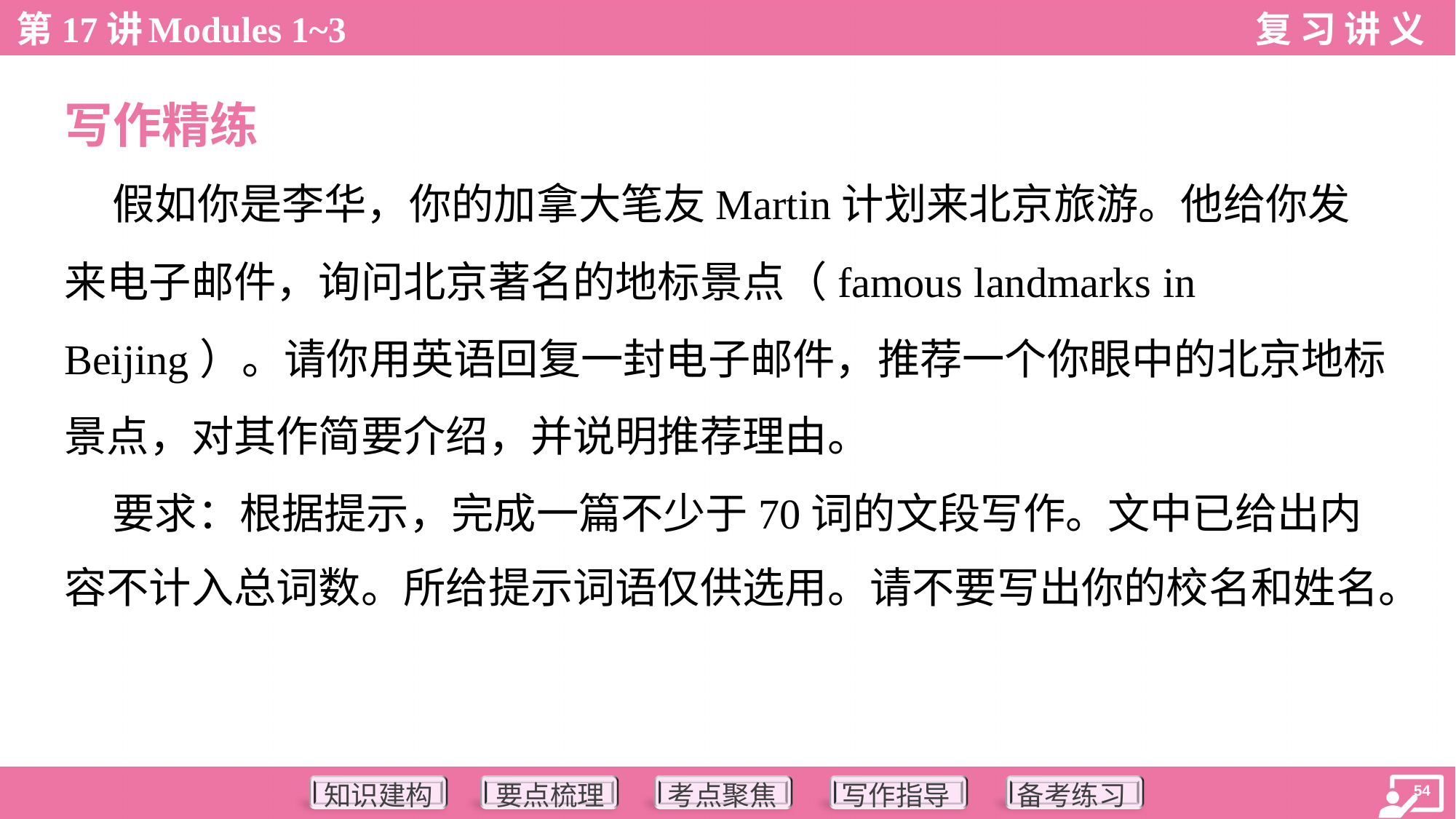

写作精练
    假如你是李华，你的加拿大笔友Martin计划来北京旅游。他给你发
来电子邮件，询问北京著名的地标景点（famous landmarks in
Beijing）。请你用英语回复一封电子邮件，推荐一个你眼中的北京地标
景点，对其作简要介绍，并说明推荐理由。
    要求：根据提示，完成一篇不少于70词的文段写作。文中已给出内
容不计入总词数。所给提示词语仅供选用。请不要写出你的校名和姓名。